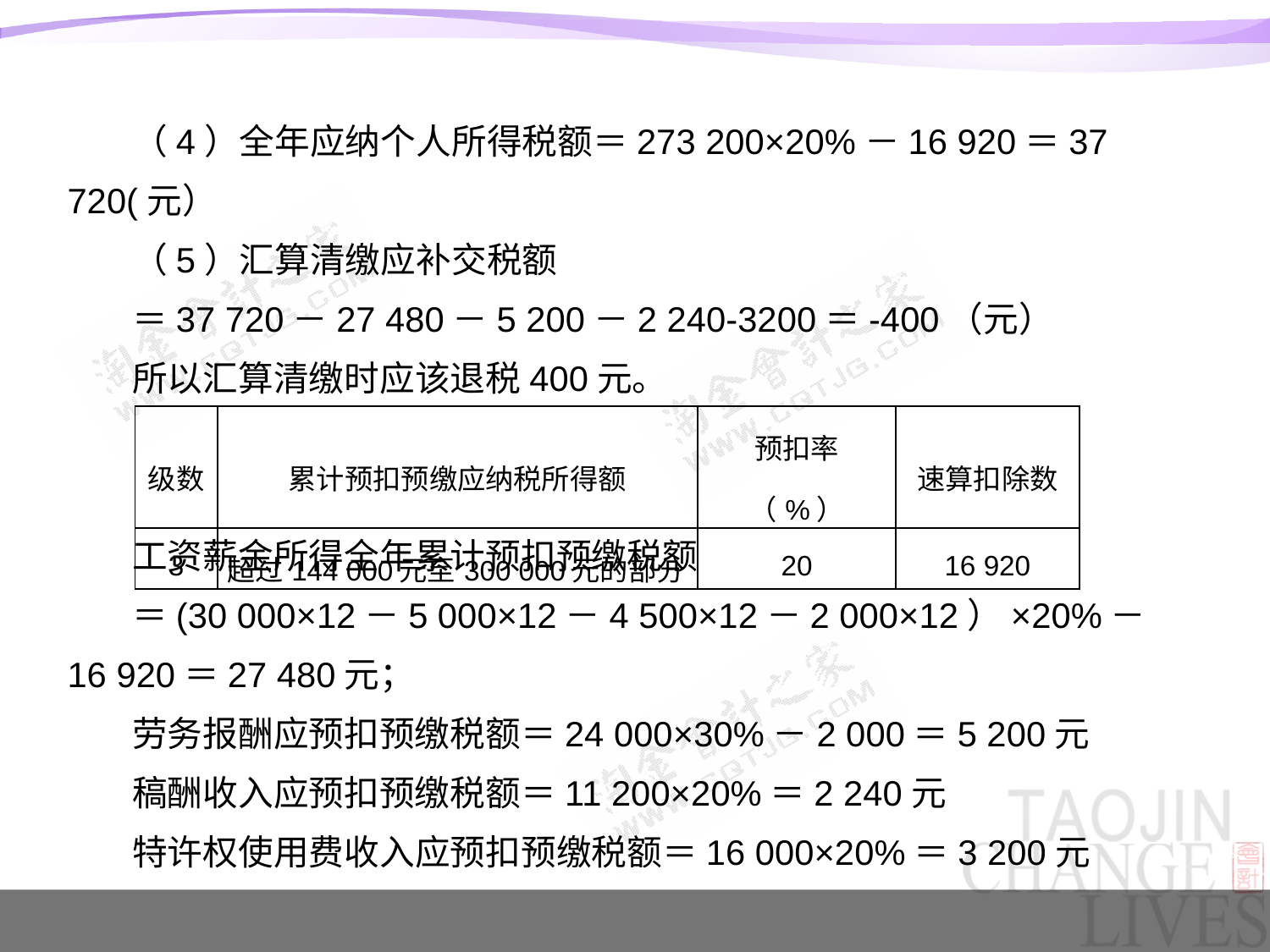

#
（4）全年应纳个人所得税额＝273 200×20%－16 920＝37 720(元）
（5）汇算清缴应补交税额
＝37 720－27 480－5 200－2 240-3200＝-400（元）
所以汇算清缴时应该退税400元。

工资薪金所得全年累计预扣预缴税额
＝(30 000×12－5 000×12－4 500×12－2 000×12）×20%－16 920＝27 480元；
劳务报酬应预扣预缴税额＝24 000×30%－2 000＝5 200元
稿酬收入应预扣预缴税额＝11 200×20%＝2 240元
特许权使用费收入应预扣预缴税额＝16 000×20%＝3 200元

| 级数 | 累计预扣预缴应纳税所得额 | 预扣率（%） | 速算扣除数 |
| --- | --- | --- | --- |
| 3 | 超过144 000元至300 000元的部分 | 20 | 16 920 |